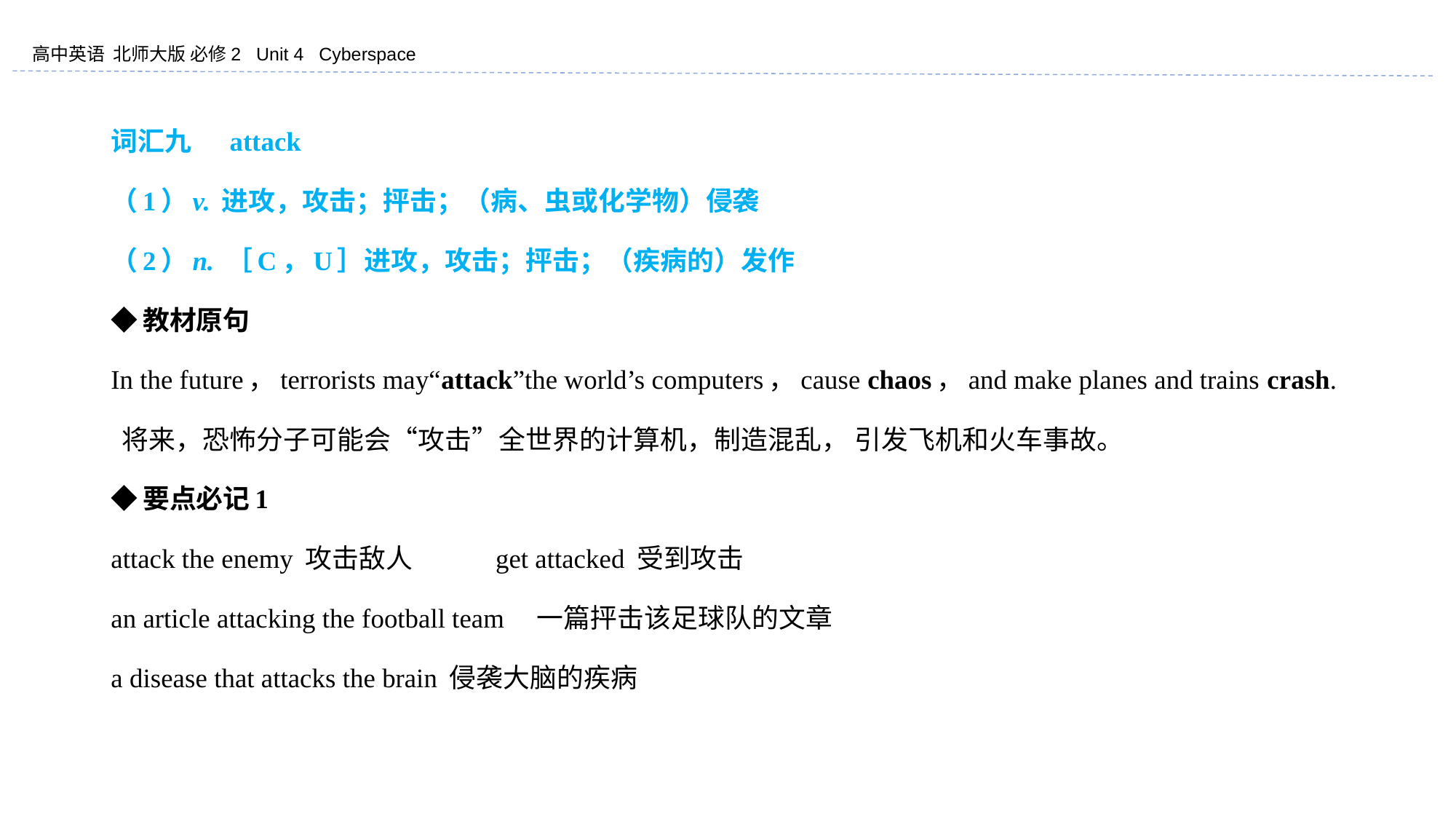

词汇九 　attack
（1）v. 进攻，攻击；抨击；（病、虫或化学物）侵袭
（2）n. ［C，U］进攻，攻击；抨击；（疾病的）发作
◆教材原句
In the future，terrorists may“attack”the world’s computers，cause chaos，and make planes and trains crash.
 将来，恐怖分子可能会“攻击”全世界的计算机，制造混乱， 引发飞机和火车事故。
◆要点必记1
attack the enemy 攻击敌人             get attacked 受到攻击
an article attacking the football team    一篇抨击该足球队的文章
a disease that attacks the brain 侵袭大脑的疾病